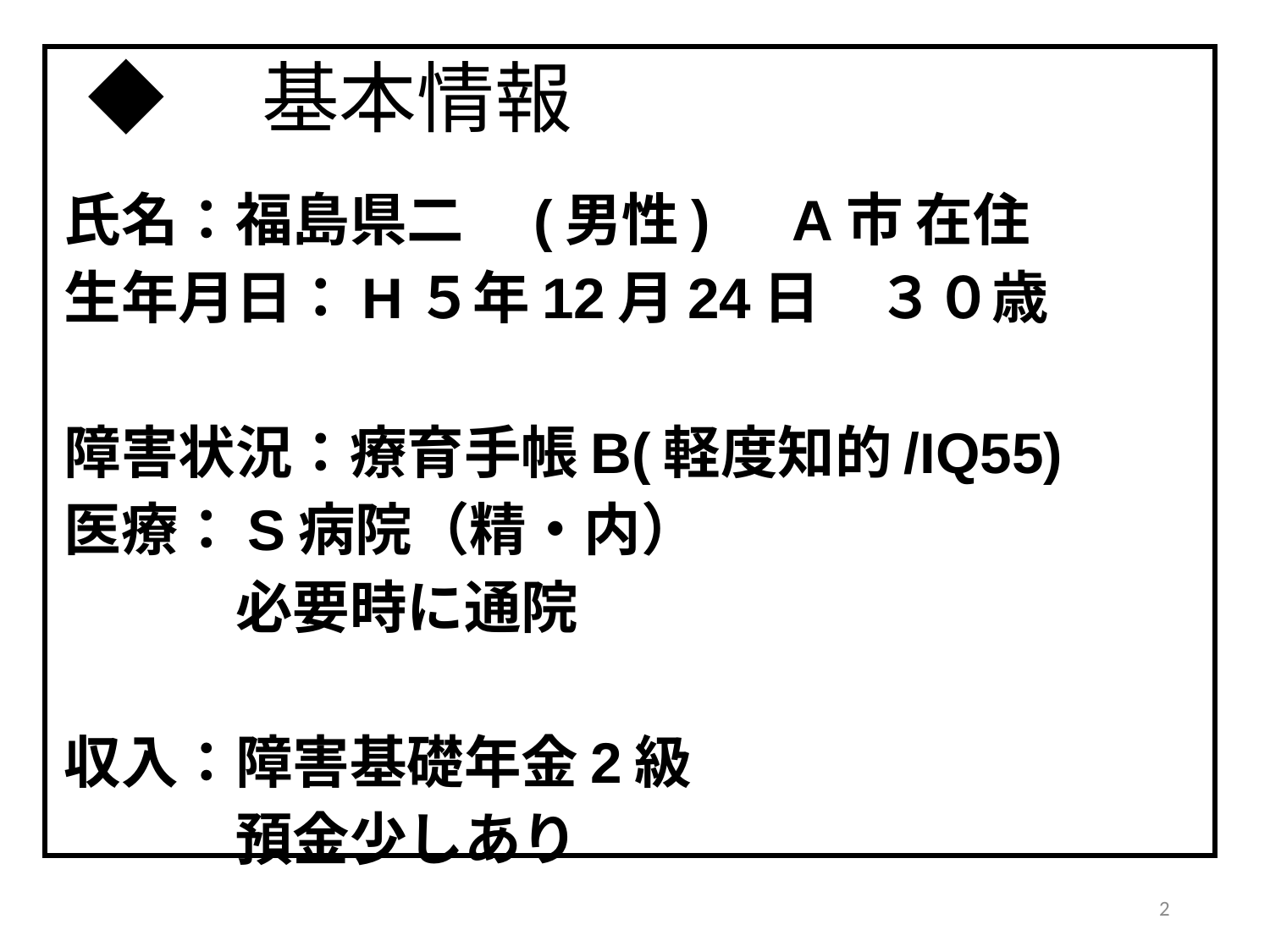

# ◆　基本情報

氏名：福島県二　(男性)　A市 在住
生年月日：H５年12月24日　３０歳

障害状況：療育手帳B(軽度知的/IQ55)
医療：S病院（精・内）
　　　必要時に通院

収入：障害基礎年金2級
　　　預金少しあり
2